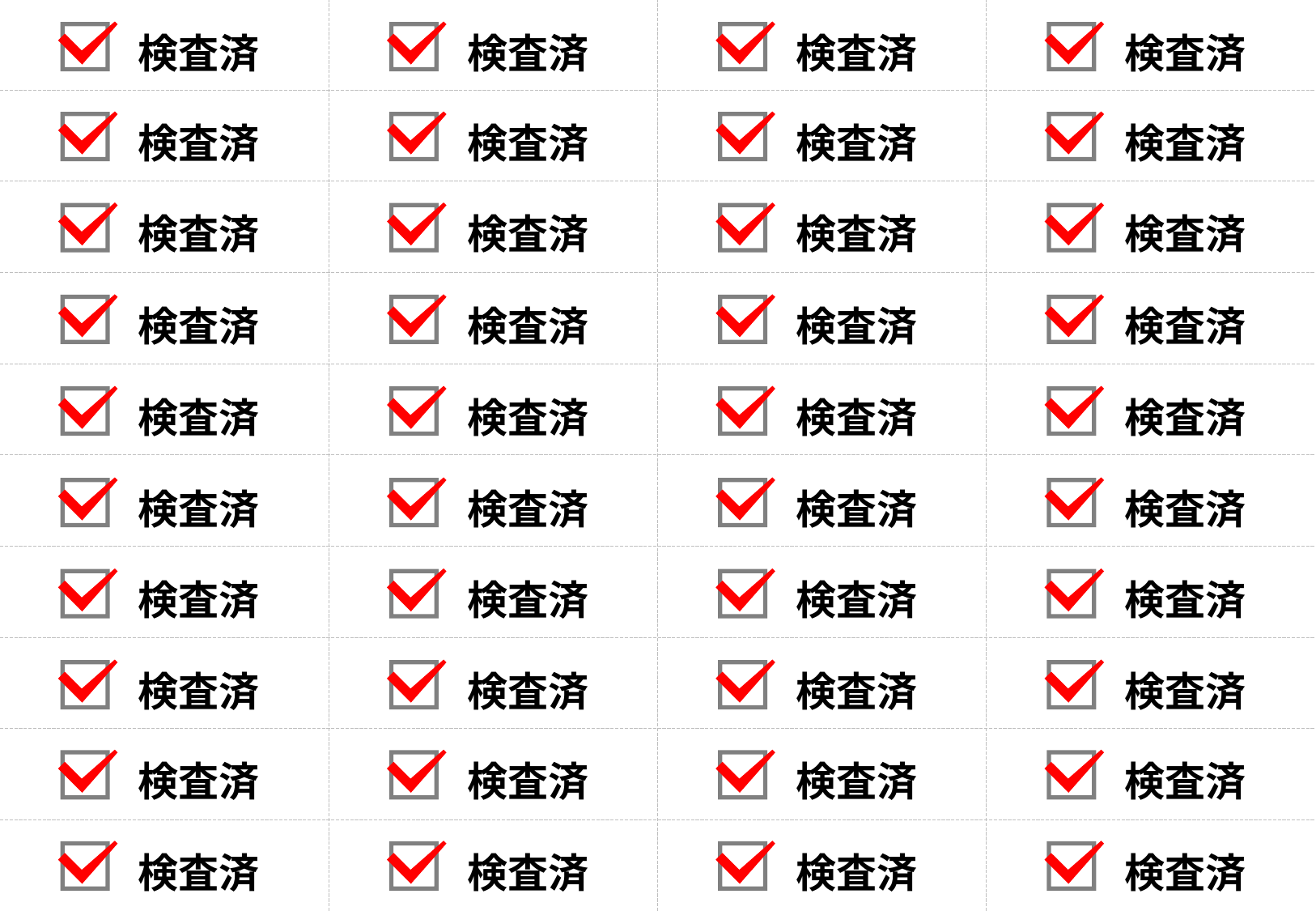

検査済
検査済
検査済
検査済

検査済
検査済
検査済
検査済

検査済
検査済
検査済
検査済

検査済
検査済
検査済
検査済

検査済
検査済
検査済
検査済

検査済
検査済
検査済
検査済

検査済
検査済
検査済
検査済

検査済
検査済
検査済
検査済

検査済
検査済
検査済
検査済

検査済
検査済
検査済
検査済